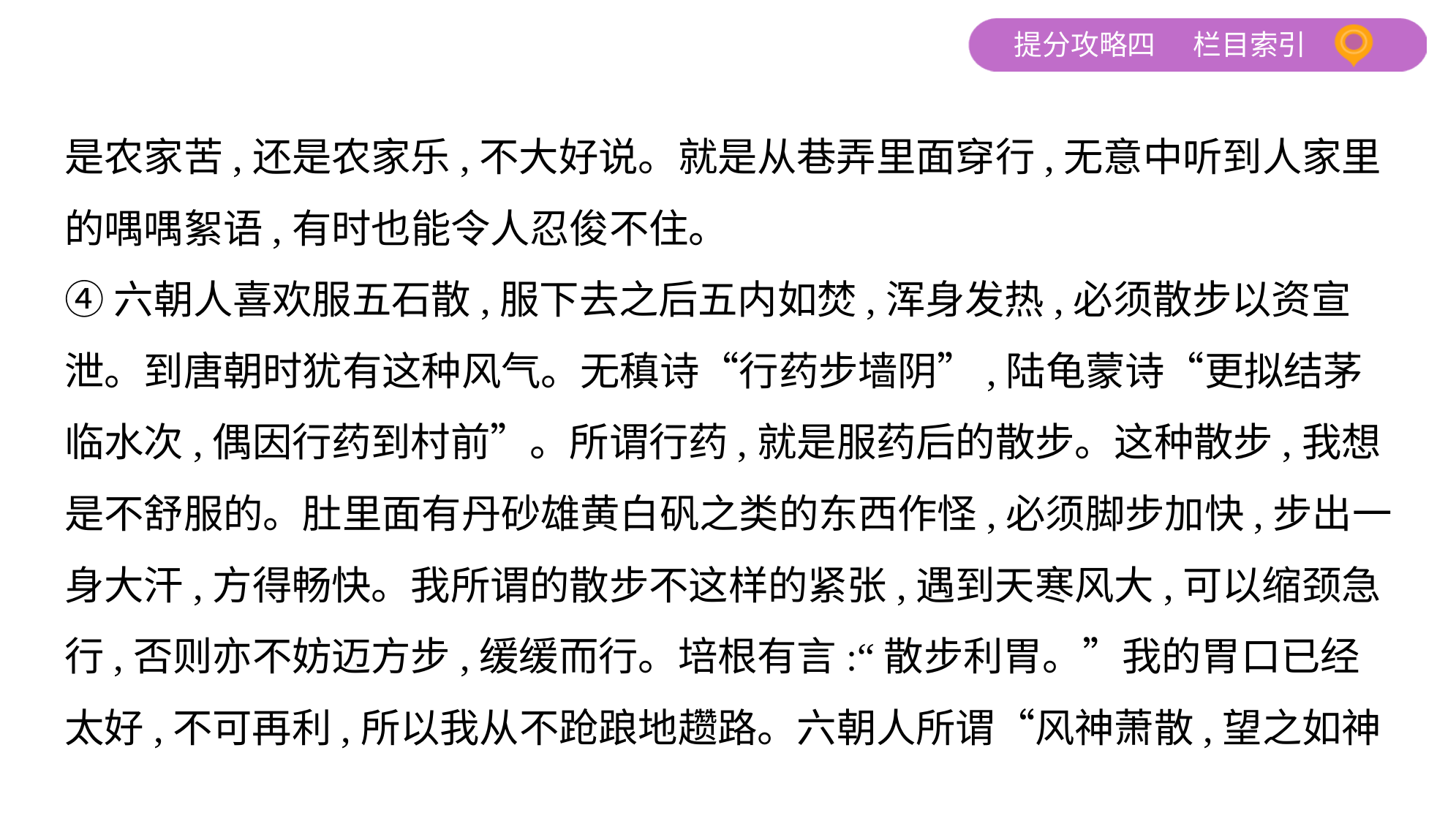

是农家苦,还是农家乐,不大好说。就是从巷弄里面穿行,无意中听到人家里
的喁喁絮语,有时也能令人忍俊不住。
④六朝人喜欢服五石散,服下去之后五内如焚,浑身发热,必须散步以资宣
泄。到唐朝时犹有这种风气。无稹诗“行药步墙阴”,陆龟蒙诗“更拟结茅
临水次,偶因行药到村前”。所谓行药,就是服药后的散步。这种散步,我想
是不舒服的。肚里面有丹砂雄黄白矾之类的东西作怪,必须脚步加快,步出一
身大汗,方得畅快。我所谓的散步不这样的紧张,遇到天寒风大,可以缩颈急
行,否则亦不妨迈方步,缓缓而行。培根有言:“散步利胃。”我的胃口已经
太好,不可再利,所以我从不跄踉地趱路。六朝人所谓“风神萧散,望之如神